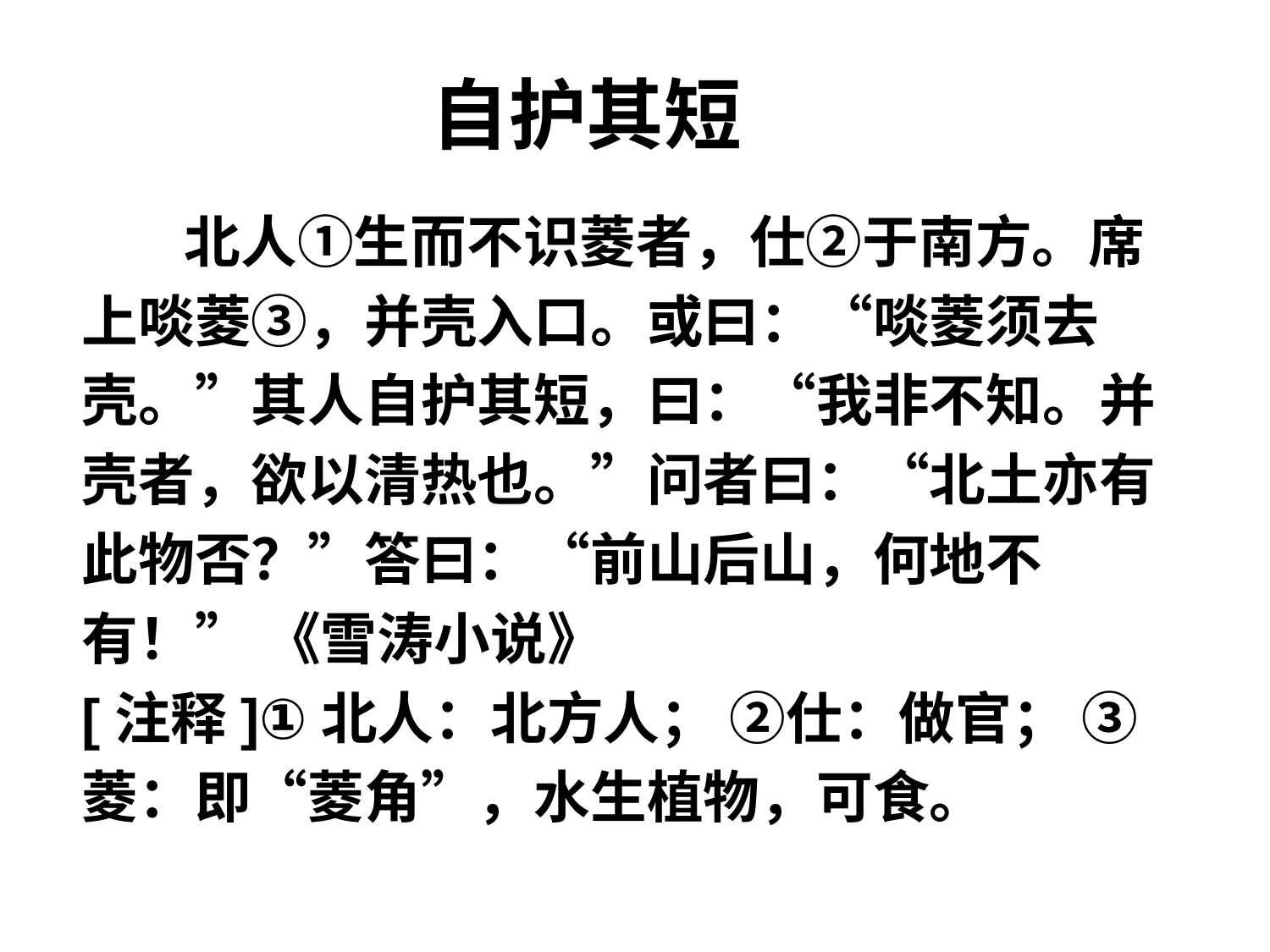

自护其短
       北人①生而不识菱者，仕②于南方。席上啖菱③，并壳入口。或曰：“啖菱须去壳。”其人自护其短，曰：“我非不知。并壳者，欲以清热也。”问者曰：“北土亦有此物否？”答曰：“前山后山，何地不有！” 《雪涛小说》
[注释]①北人：北方人； ②仕：做官； ③菱：即“菱角”，水生植物，可食。